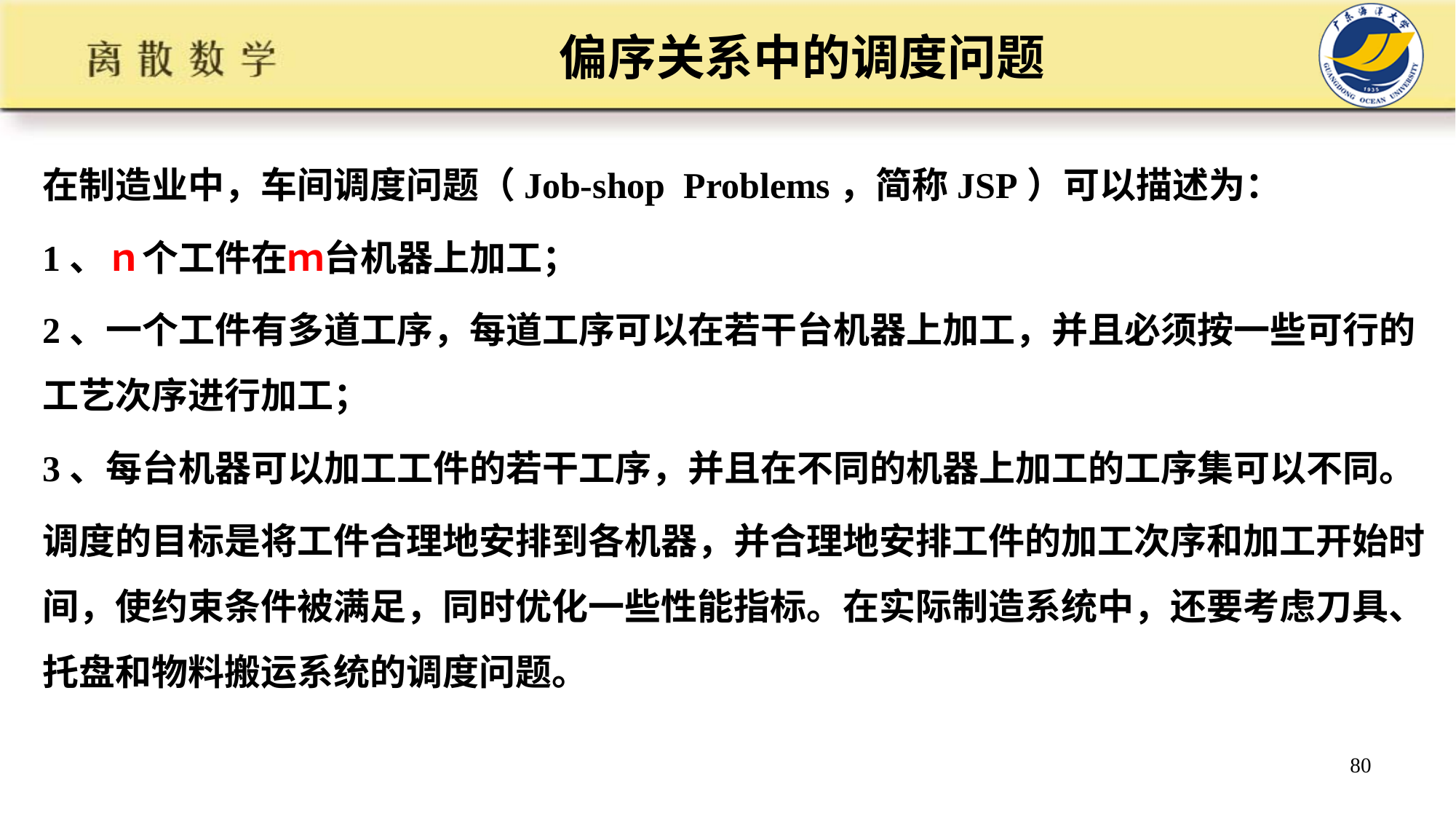

# 偏序关系中的调度问题
在制造业中，车间调度问题（Job-shop  Problems，简称JSP）可以描述为：
1、ｎ个工件在ｍ台机器上加工；
2、一个工件有多道工序，每道工序可以在若干台机器上加工，并且必须按一些可行的工艺次序进行加工；
3、每台机器可以加工工件的若干工序，并且在不同的机器上加工的工序集可以不同。
调度的目标是将工件合理地安排到各机器，并合理地安排工件的加工次序和加工开始时间，使约束条件被满足，同时优化一些性能指标。在实际制造系统中，还要考虑刀具、托盘和物料搬运系统的调度问题。
80